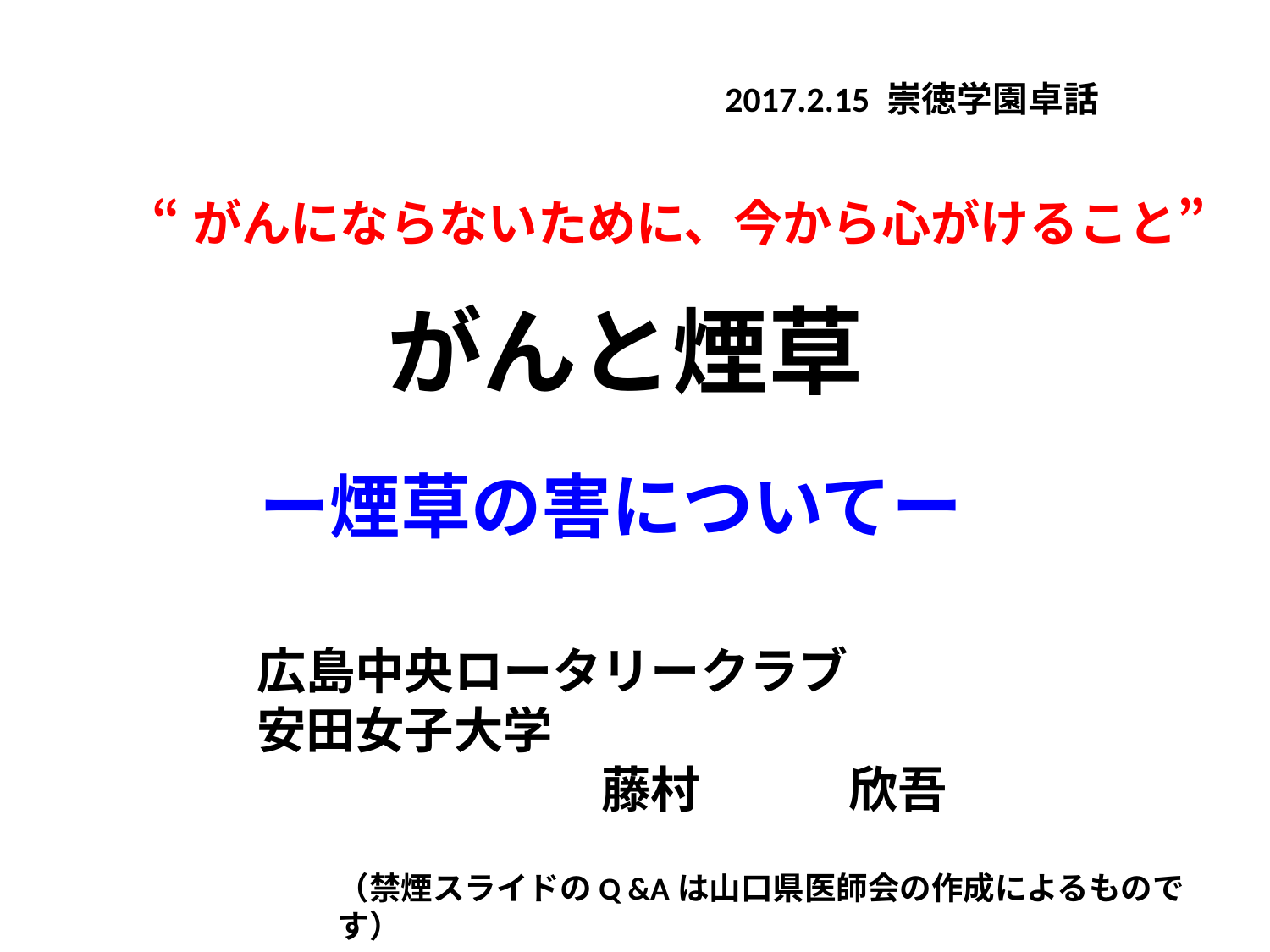

2017.2.15 崇徳学園卓話
“がんにならないために、今から心がけること”
がんと煙草
ー煙草の害についてー
広島中央ロータリークラブ
安田女子大学
　　　　　　　藤村　　　欣吾

（禁煙スライドのQ &Aは山口県医師会の作成によるものです）